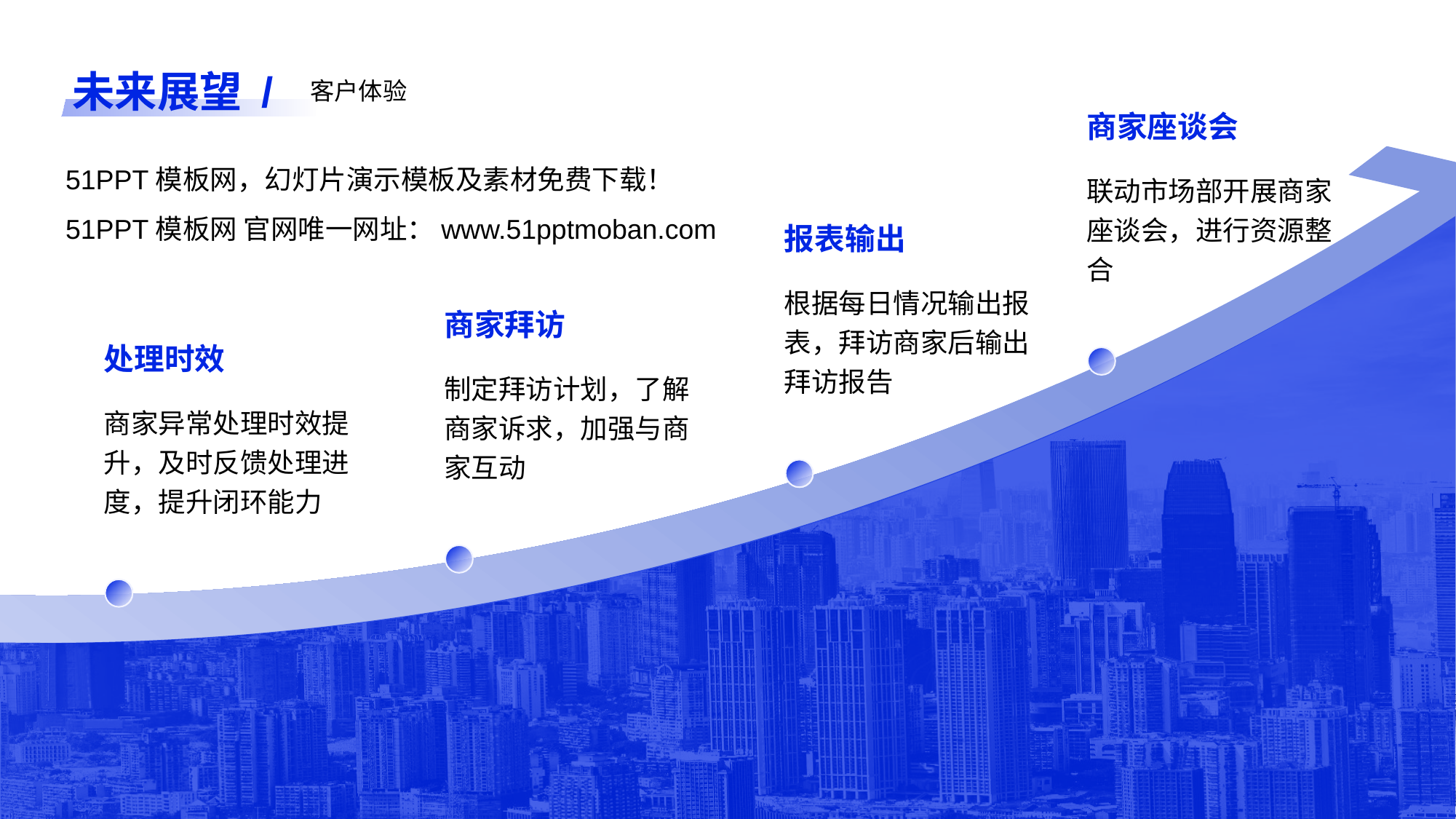

未来展望 /
客户体验

商家座谈会
51PPT模板网，幻灯片演示模板及素材免费下载！
51PPT模板网 官网唯一网址：www.51pptmoban.com
联动市场部开展商家座谈会，进行资源整合

报表输出

根据每日情况输出报表，拜访商家后输出拜访报告
商家拜访
处理时效

制定拜访计划，了解商家诉求，加强与商家互动
商家异常处理时效提升，及时反馈处理进度，提升闭环能力